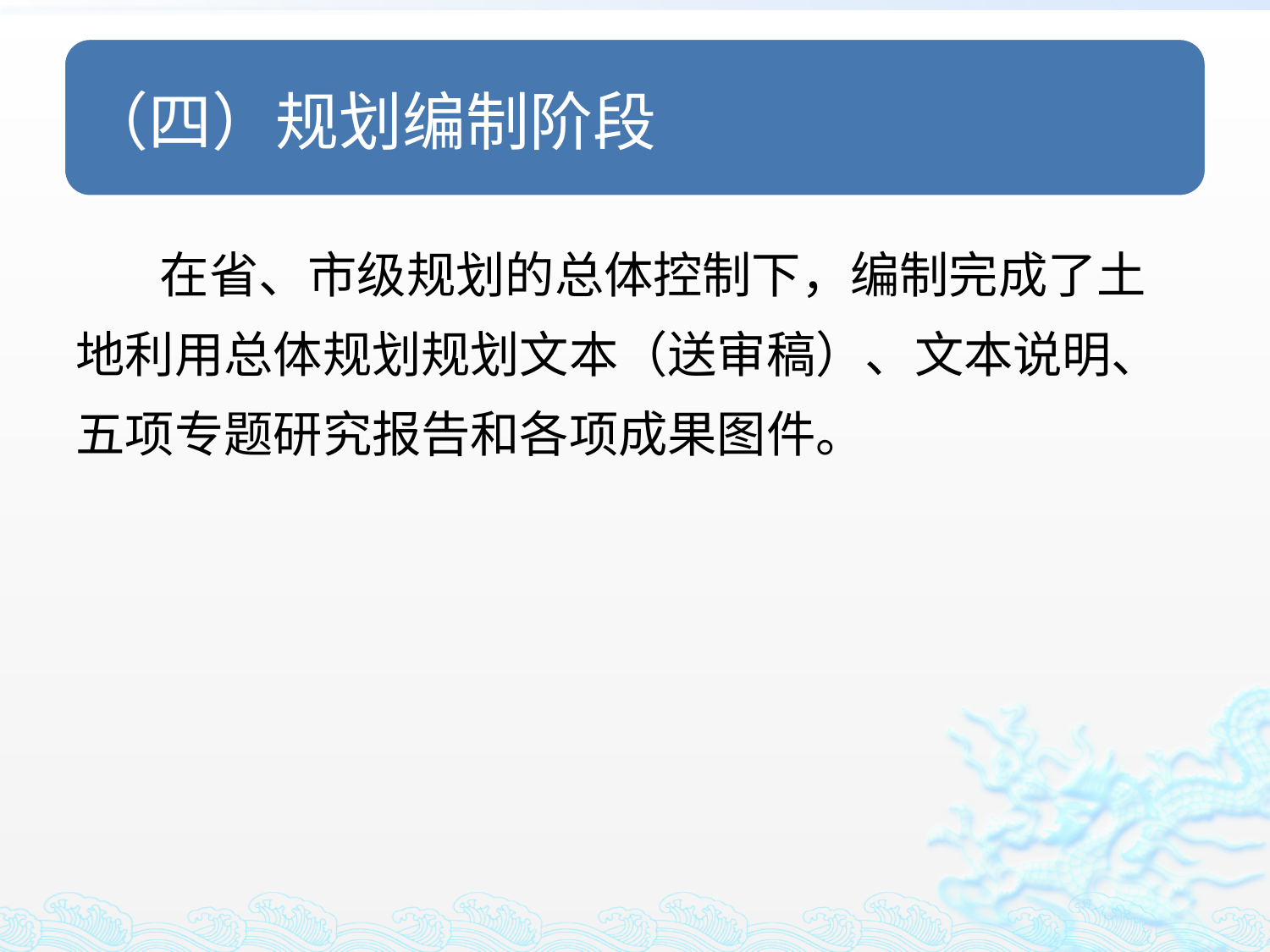

（四）规划编制阶段
  在省、市级规划的总体控制下，编制完成了土地利用总体规划规划文本（送审稿）、文本说明、五项专题研究报告和各项成果图件。